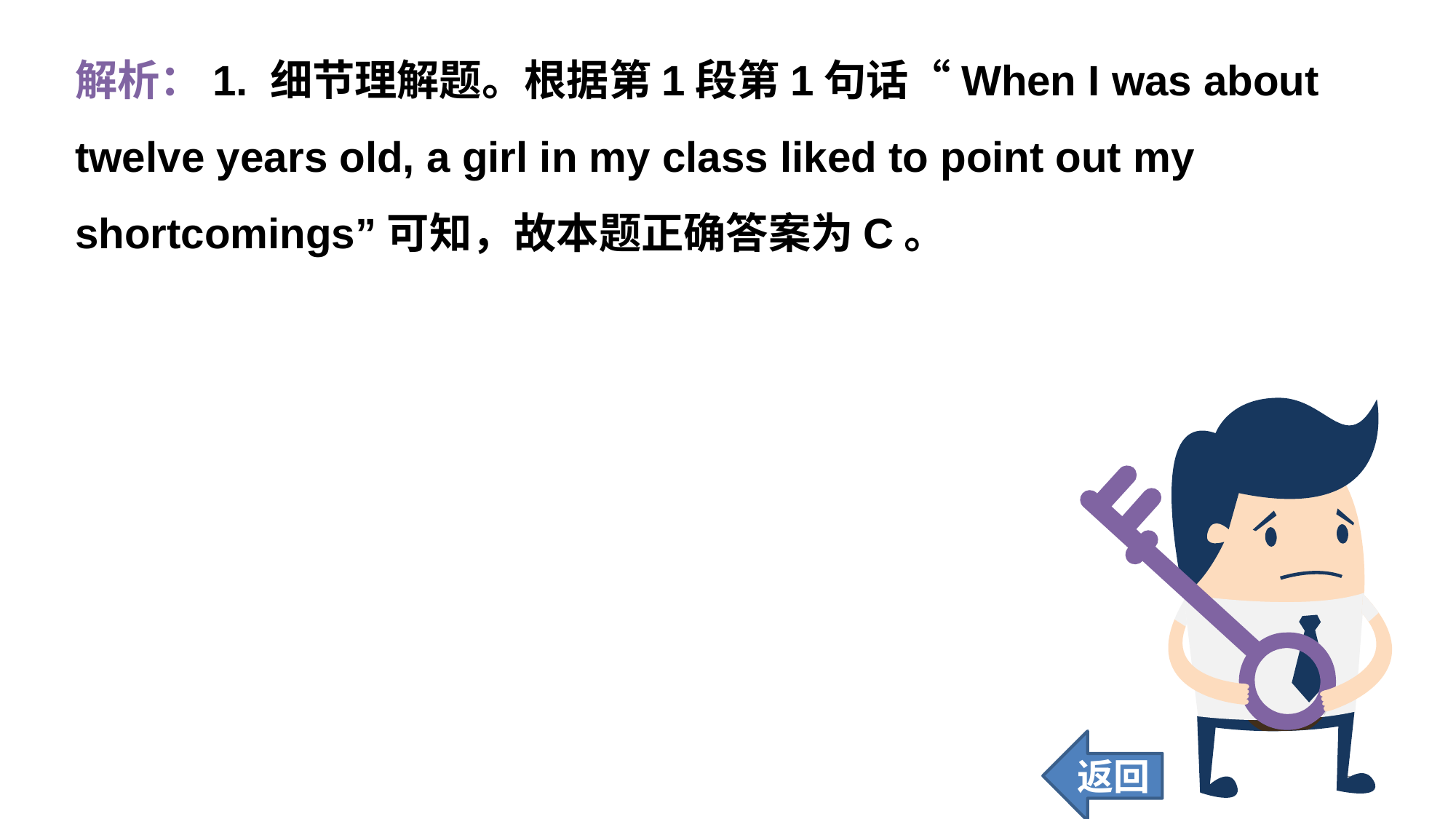

解析：1. 细节理解题。根据第1段第1句话“When I was about twelve years old, a girl in my class liked to point out my shortcomings”可知，故本题正确答案为C。

返回
244